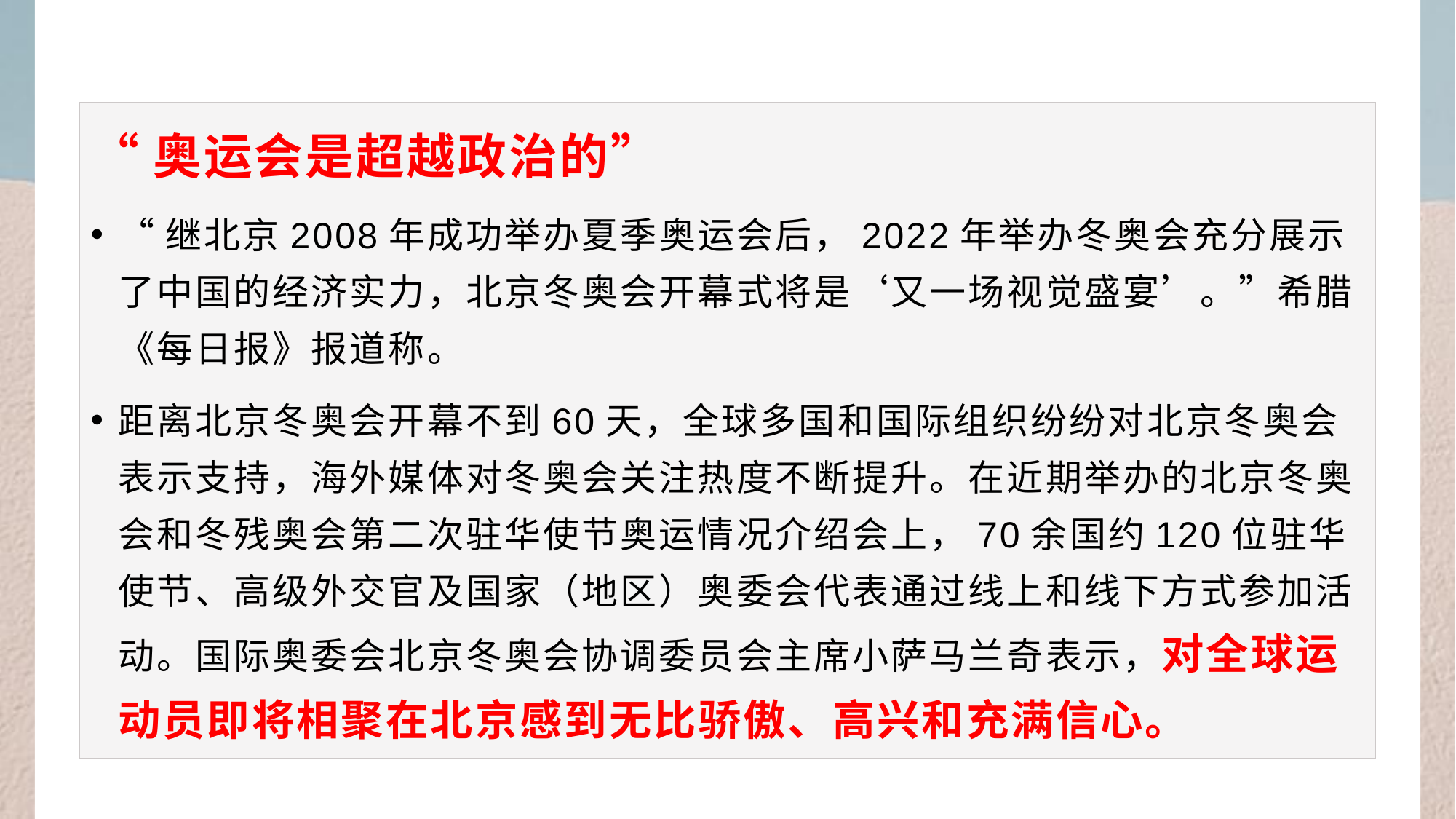

“奥运会是超越政治的”
“继北京2008年成功举办夏季奥运会后，2022年举办冬奥会充分展示了中国的经济实力，北京冬奥会开幕式将是‘又一场视觉盛宴’。”希腊《每日报》报道称。
距离北京冬奥会开幕不到60天，全球多国和国际组织纷纷对北京冬奥会表示支持，海外媒体对冬奥会关注热度不断提升。在近期举办的北京冬奥会和冬残奥会第二次驻华使节奥运情况介绍会上，70余国约120位驻华使节、高级外交官及国家（地区）奥委会代表通过线上和线下方式参加活动。国际奥委会北京冬奥会协调委员会主席小萨马兰奇表示，对全球运动员即将相聚在北京感到无比骄傲、高兴和充满信心。